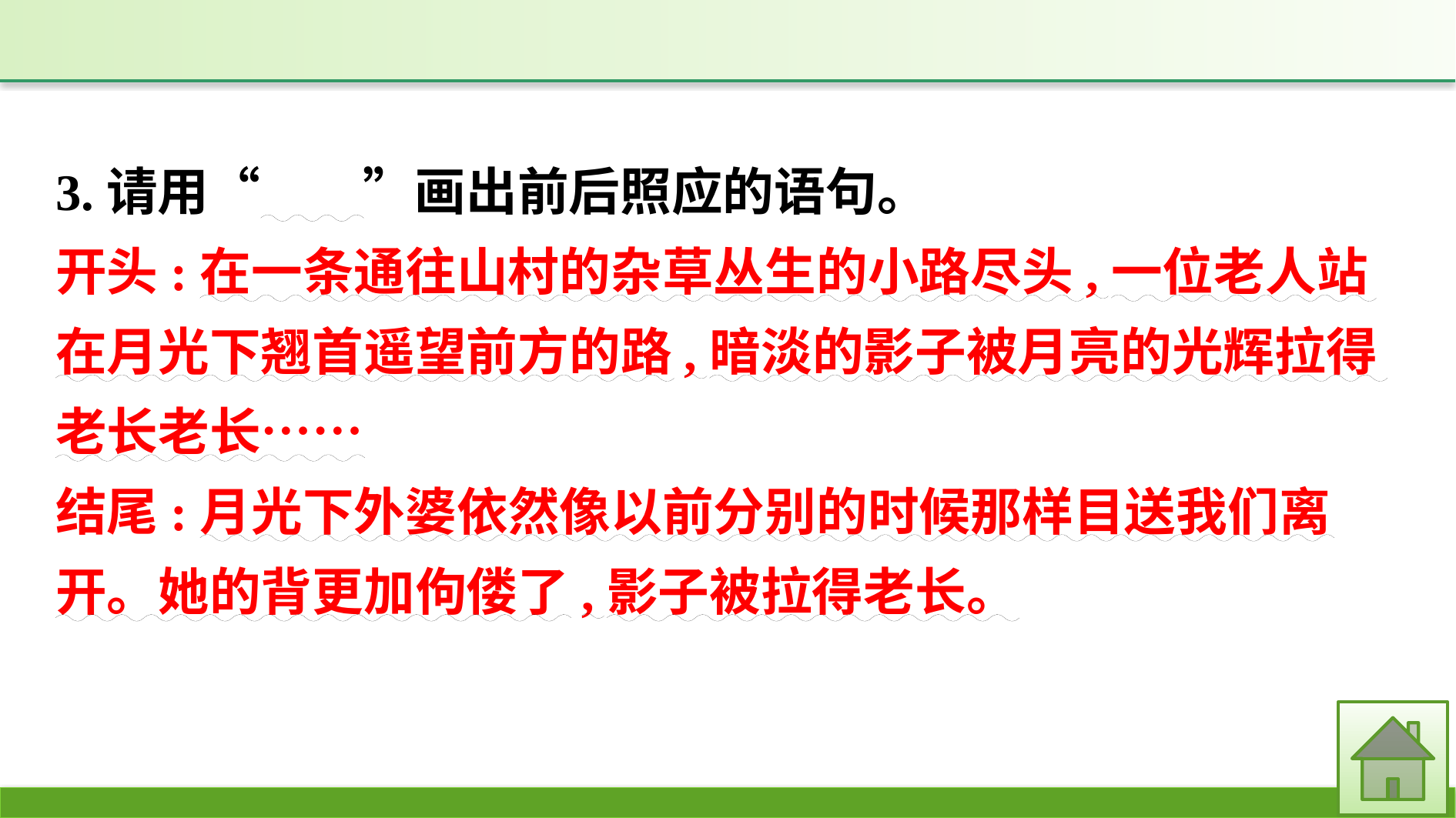

3.请用“　　”画出前后照应的语句。
开头:在一条通往山村的杂草丛生的小路尽头,一位老人站在月光下翘首遥望前方的路,暗淡的影子被月亮的光辉拉得老长老长……
结尾:月光下外婆依然像以前分别的时候那样目送我们离开。她的背更加佝偻了,影子被拉得老长。